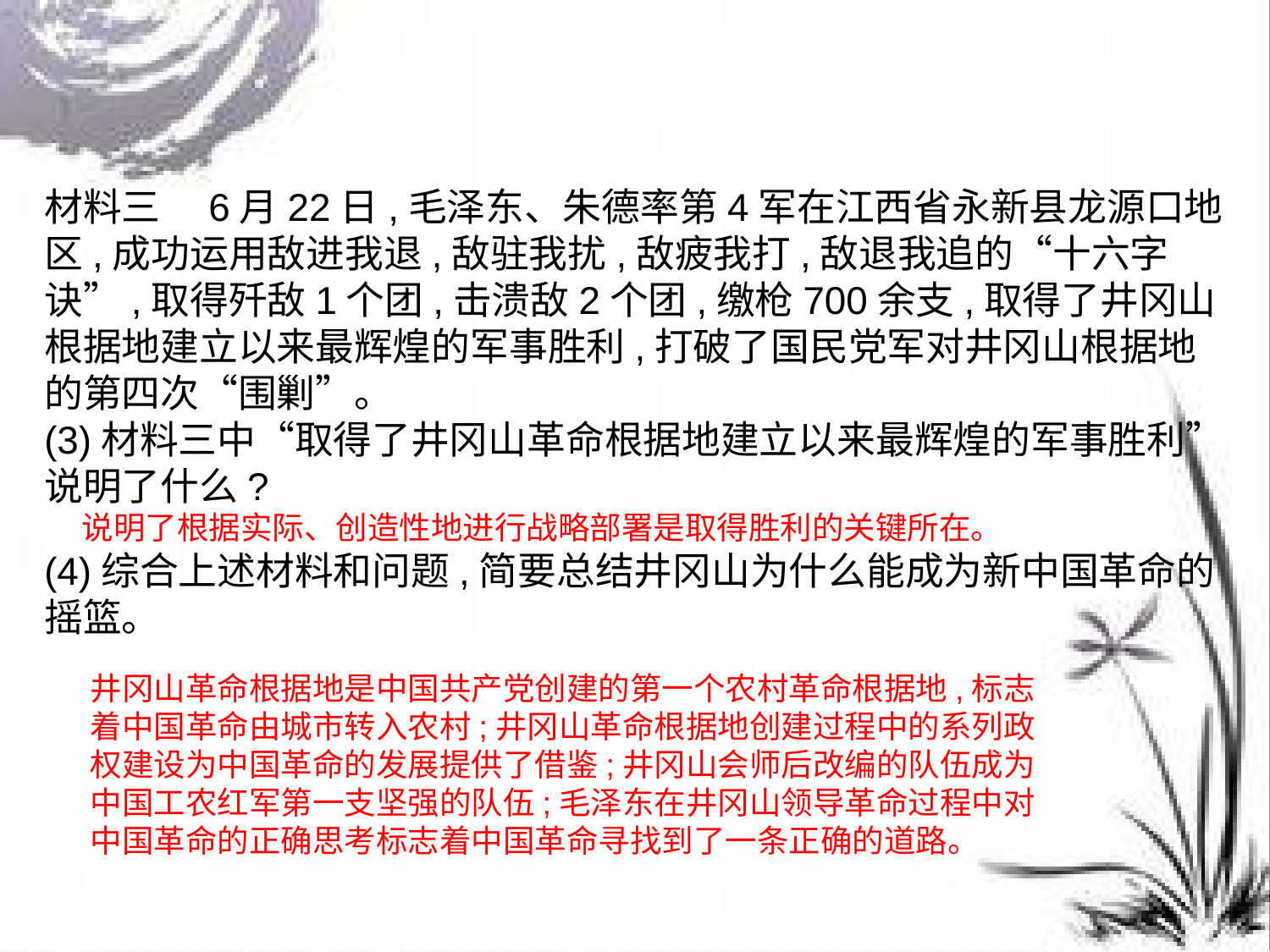

材料三　6月22日,毛泽东、朱德率第4军在江西省永新县龙源口地区,成功运用敌进我退,敌驻我扰,敌疲我打,敌退我追的“十六字诀”,取得歼敌1个团,击溃敌2个团,缴枪700余支,取得了井冈山根据地建立以来最辉煌的军事胜利,打破了国民党军对井冈山根据地的第四次“围剿”。
(3)材料三中“取得了井冈山革命根据地建立以来最辉煌的军事胜利”说明了什么?

(4)综合上述材料和问题,简要总结井冈山为什么能成为新中国革命的摇篮。
说明了根据实际、创造性地进行战略部署是取得胜利的关键所在。
井冈山革命根据地是中国共产党创建的第一个农村革命根据地,标志着中国革命由城市转入农村;井冈山革命根据地创建过程中的系列政权建设为中国革命的发展提供了借鉴;井冈山会师后改编的队伍成为中国工农红军第一支坚强的队伍;毛泽东在井冈山领导革命过程中对中国革命的正确思考标志着中国革命寻找到了一条正确的道路。